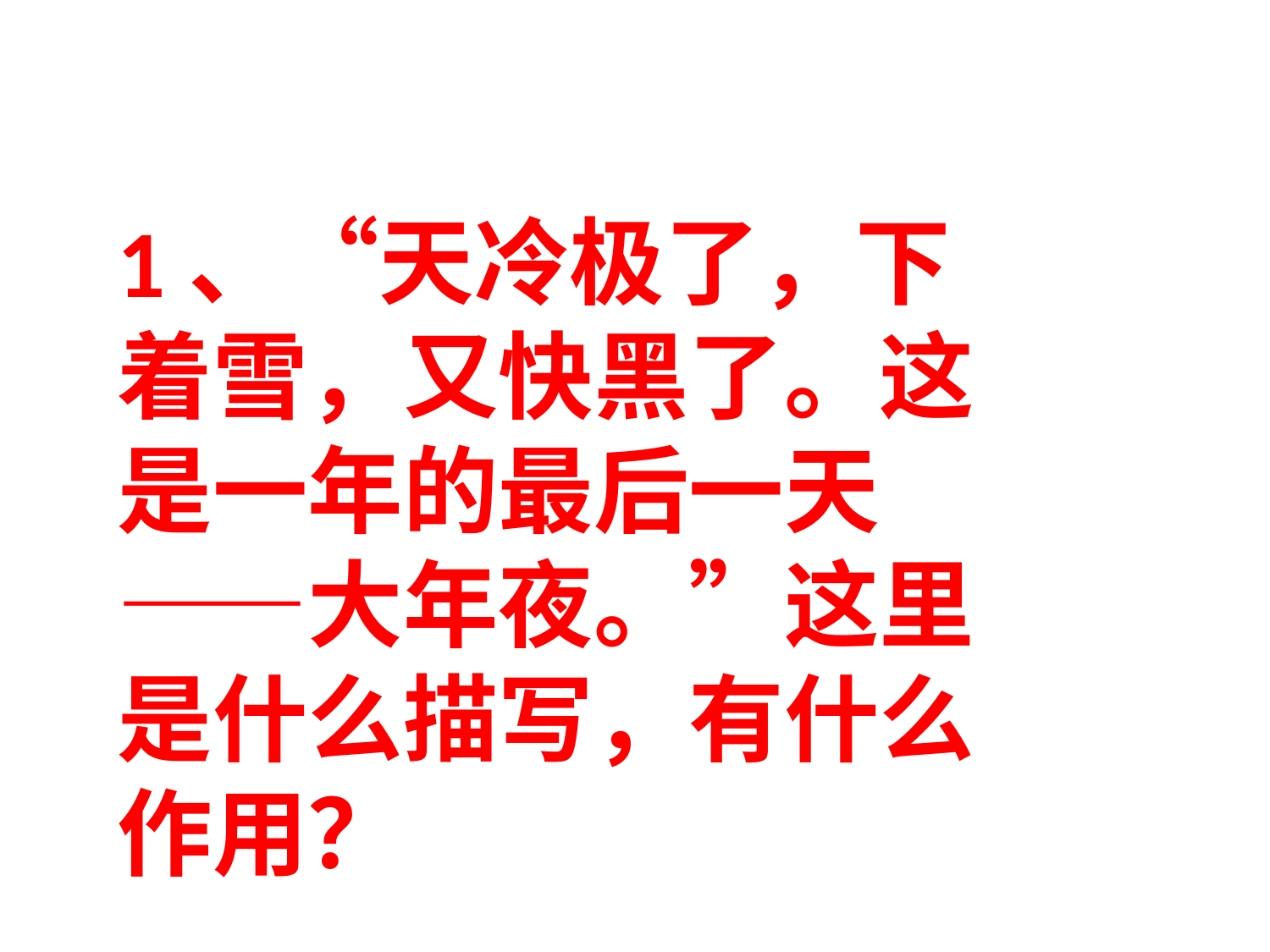

1、“天冷极了，下着雪，又快黑了。这是一年的最后一天——大年夜。”这里是什么描写，有什么作用？